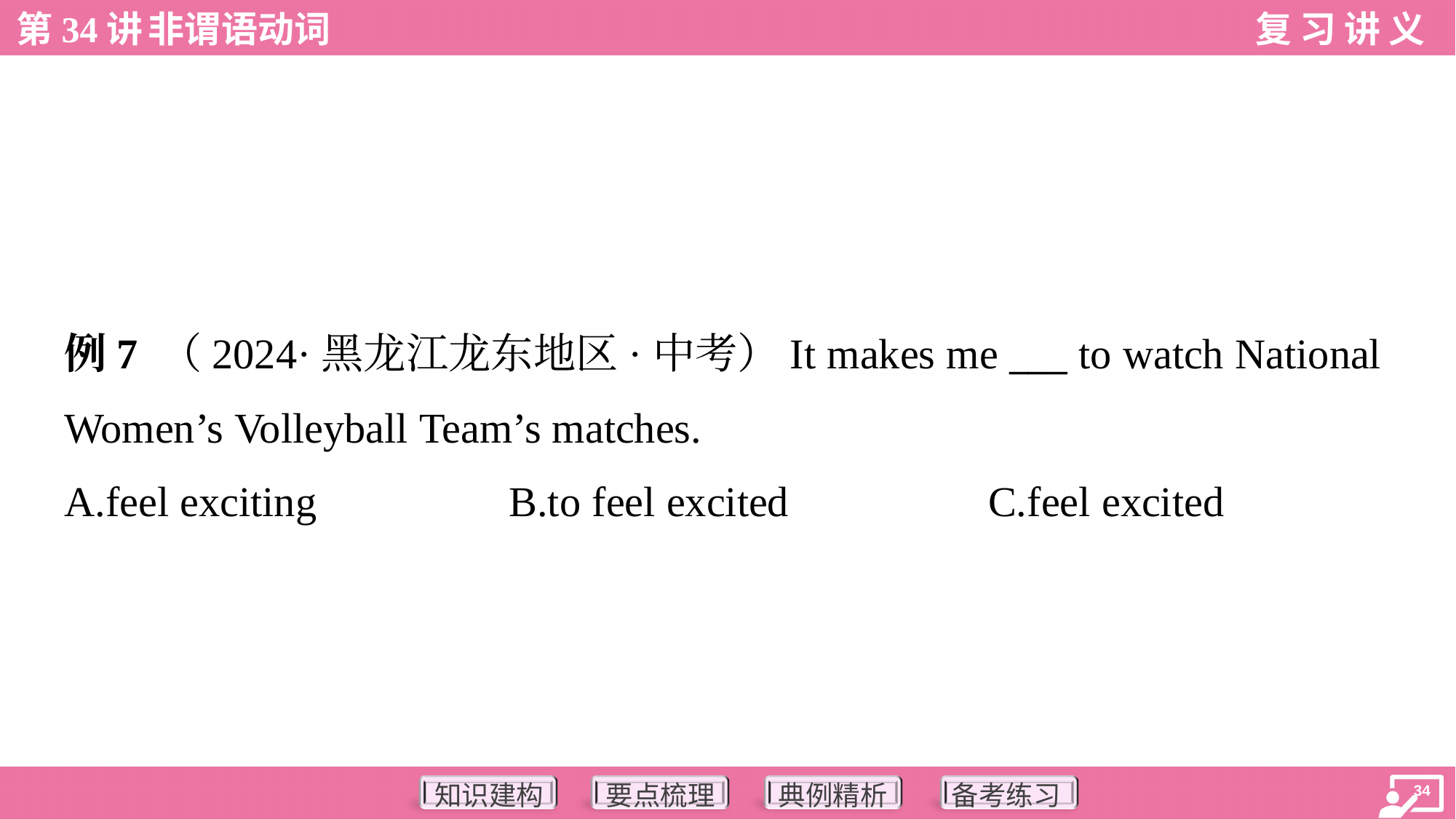

例7 （2024·黑龙江龙东地区·中考）It makes me ___ to watch National
Women’s Volleyball Team’s matches.
A.feel exciting	B.to feel excited	C.feel excited